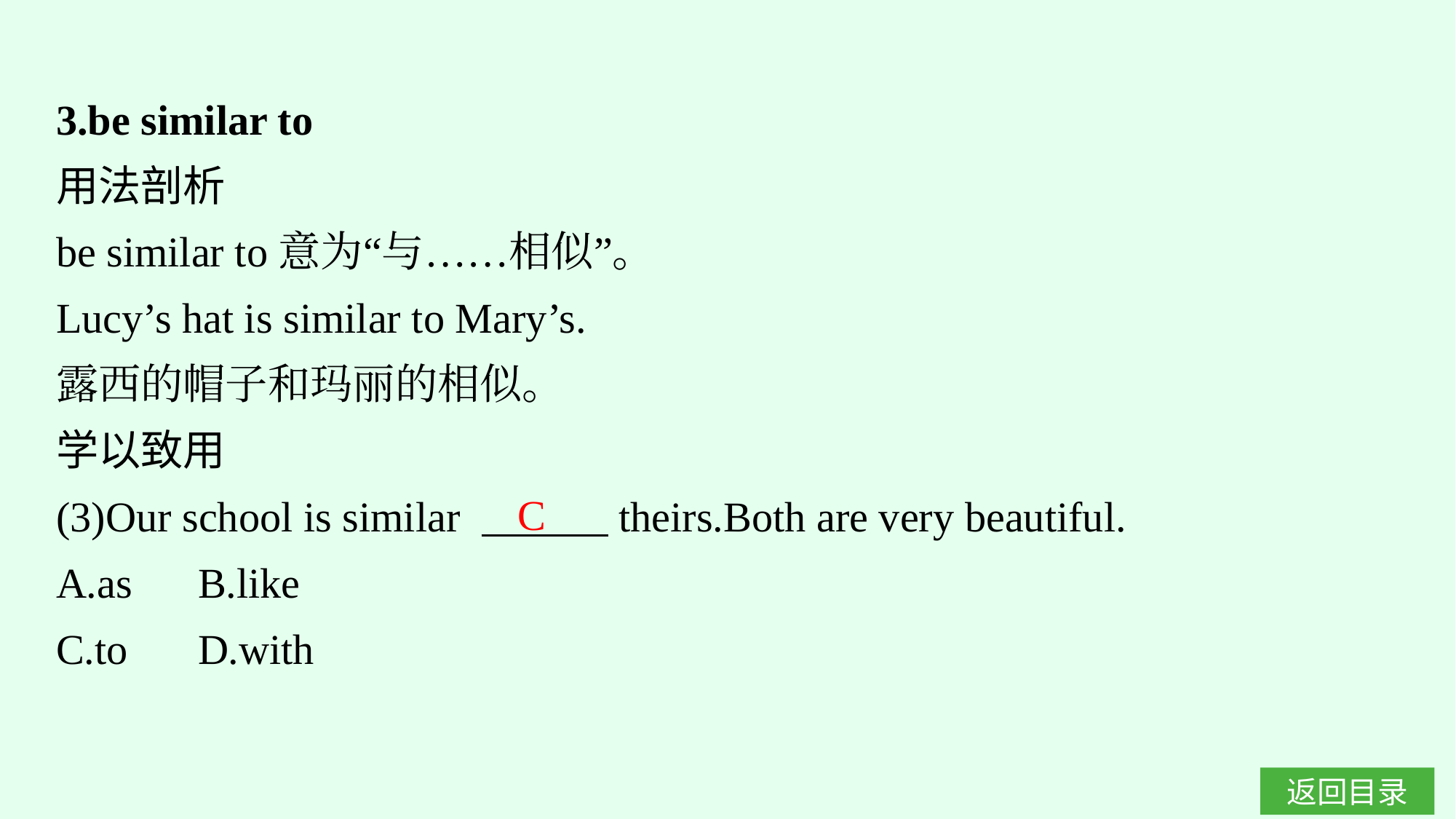

3.be similar to
用法剖析
be similar to意为“与……相似”。
Lucy’s hat is similar to Mary’s.
露西的帽子和玛丽的相似。
学以致用
(3)Our school is similar 　　　theirs.Both are very beautiful.
A.as	B.like
C.to	D.with
C